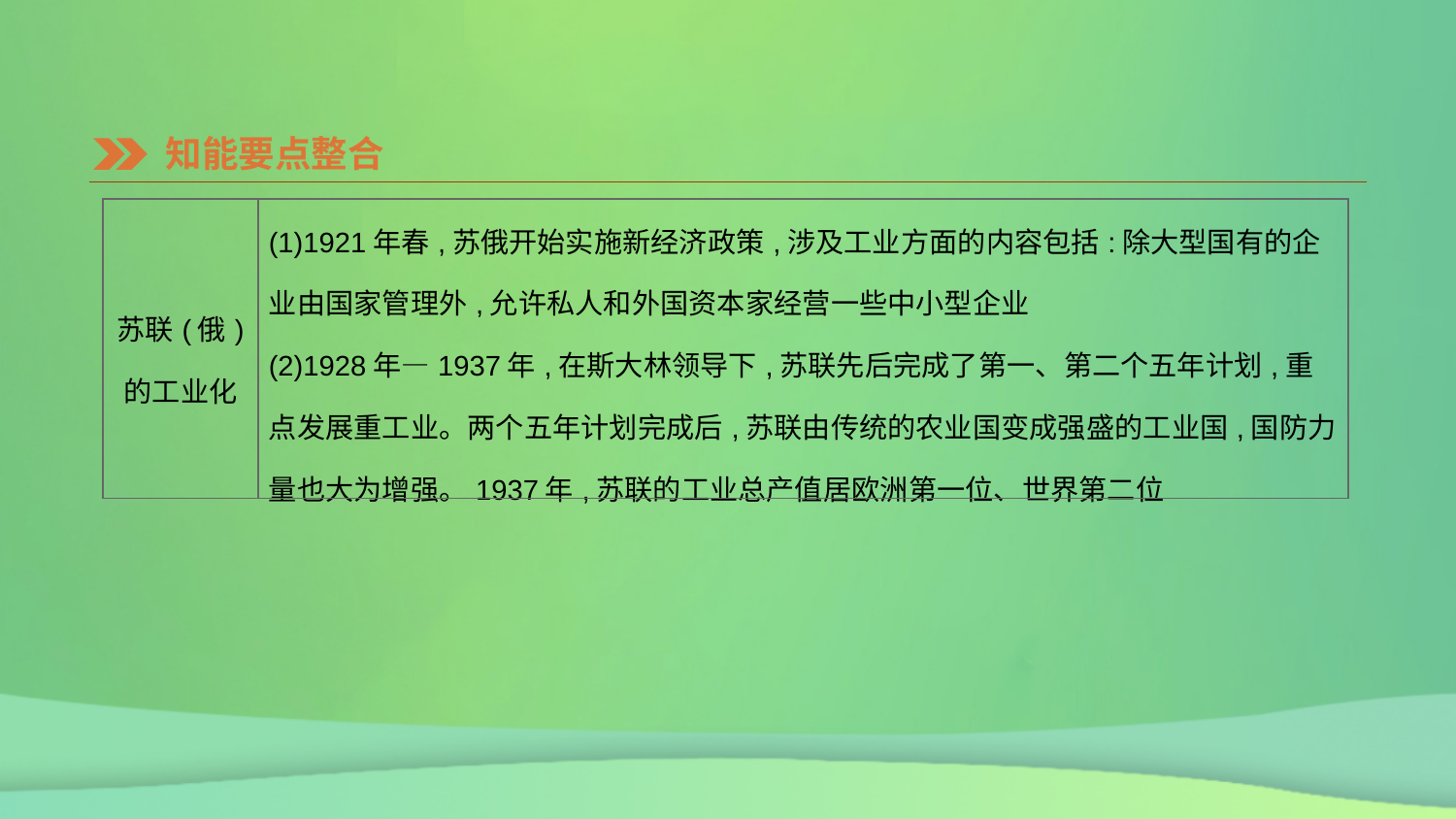

知能要点整合

| 苏联(俄) 的工业化 | (1)1921年春,苏俄开始实施新经济政策,涉及工业方面的内容包括:除大型国有的企业由国家管理外,允许私人和外国资本家经营一些中小型企业 (2)1928年—1937年,在斯大林领导下,苏联先后完成了第一、第二个五年计划,重点发展重工业。两个五年计划完成后,苏联由传统的农业国变成强盛的工业国,国防力量也大为增强。1937年,苏联的工业总产值居欧洲第一位、世界第二位 |
| --- | --- |